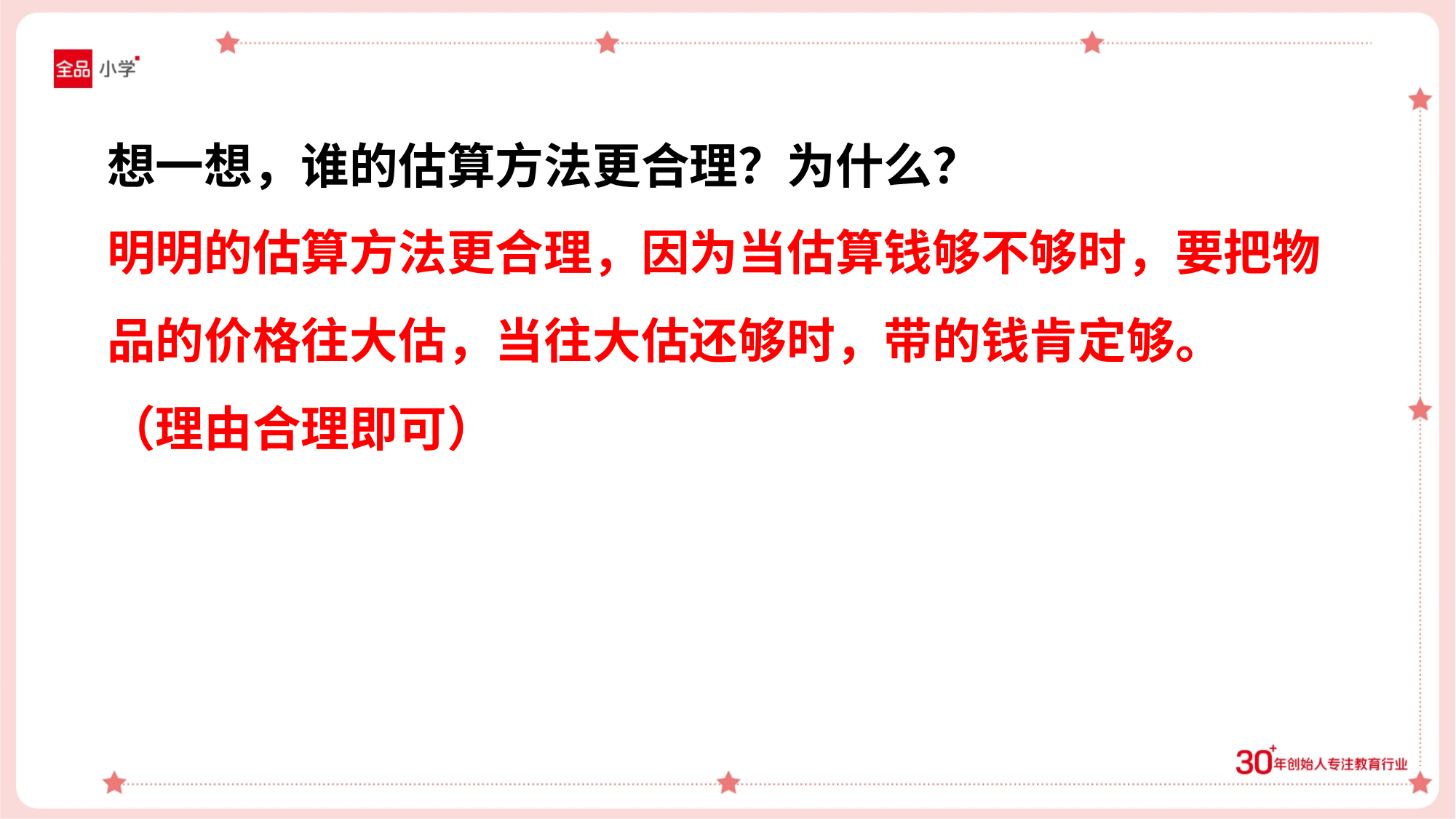

想一想，谁的估算方法更合理？为什么？
明明的估算方法更合理，因为当估算钱够不够时，要把物
品的价格往大估，当往大估还够时，带的钱肯定够。
（理由合理即可）